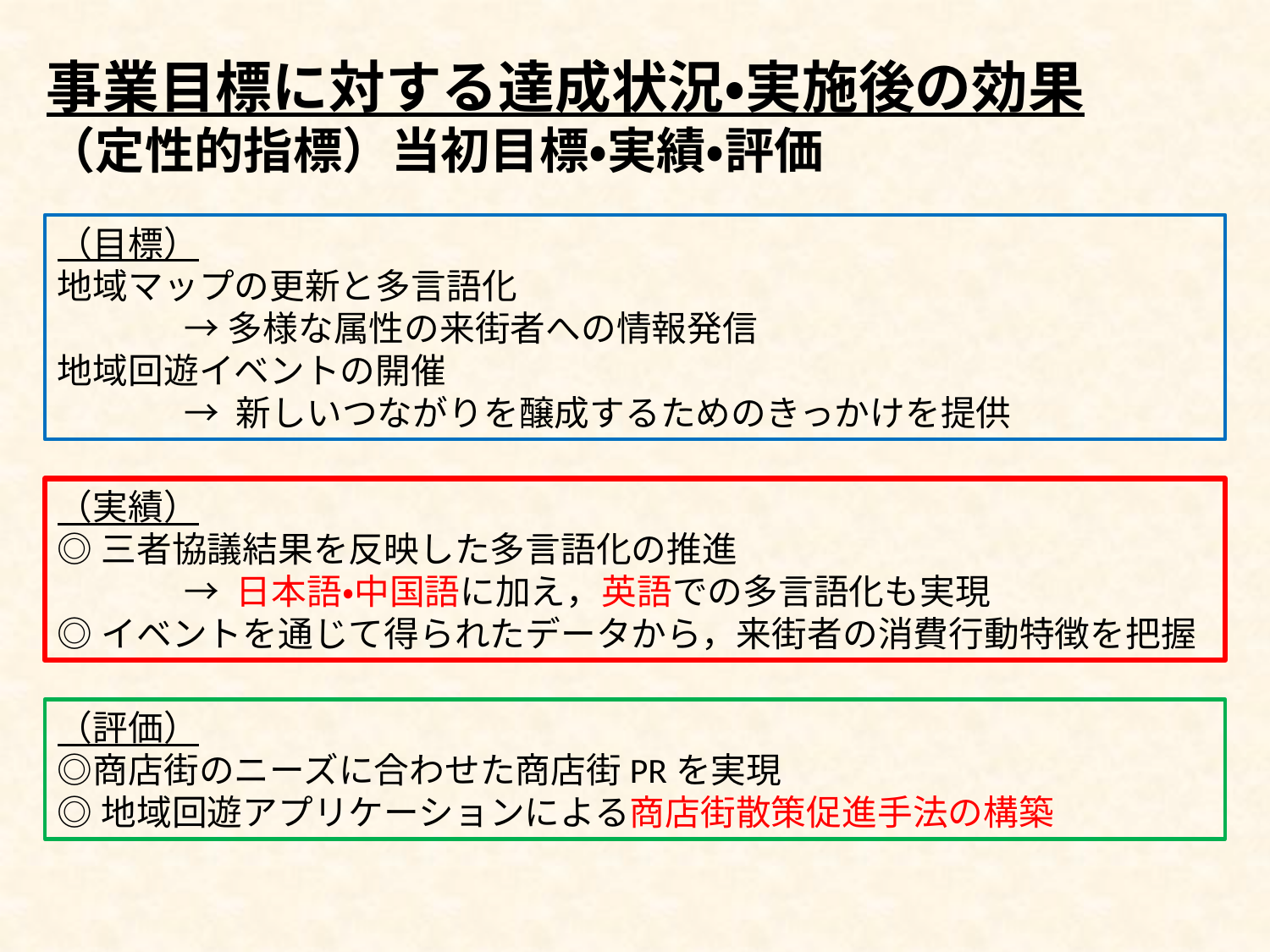

事業目標に対する達成状況・実施後の効果
（定性的指標）当初目標・実績・評価
（目標）
地域マップの更新と多言語化
	→ 多様な属性の来街者への情報発信
地域回遊イベントの開催
	→ 新しいつながりを醸成するためのきっかけを提供
（実績）
◎三者協議結果を反映した多言語化の推進
	→ 日本語・中国語に加え，英語での多言語化も実現
◎イベントを通じて得られたデータから，来街者の消費行動特徴を把握
（評価）
◎商店街のニーズに合わせた商店街PRを実現
◎地域回遊アプリケーションによる商店街散策促進手法の構築